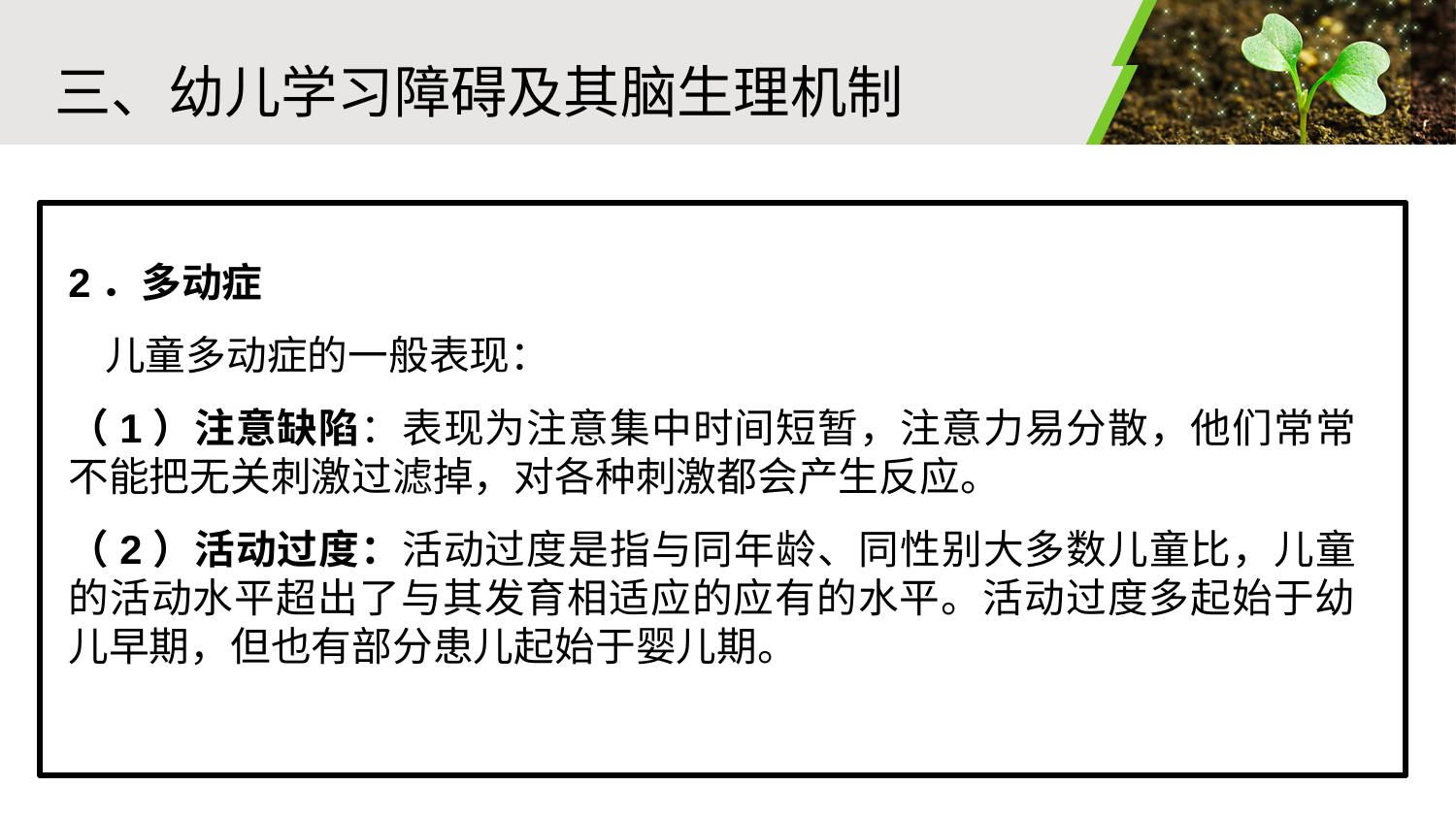

#
三、幼儿学习障碍及其脑生理机制

2．多动症
   儿童多动症的一般表现：
（1）注意缺陷：表现为注意集中时间短暂，注意力易分散，他们常常不能把无关刺激过滤掉，对各种刺激都会产生反应。
（2）活动过度：活动过度是指与同年龄、同性别大多数儿童比，儿童的活动水平超出了与其发育相适应的应有的水平。活动过度多起始于幼儿早期，但也有部分患儿起始于婴儿期。